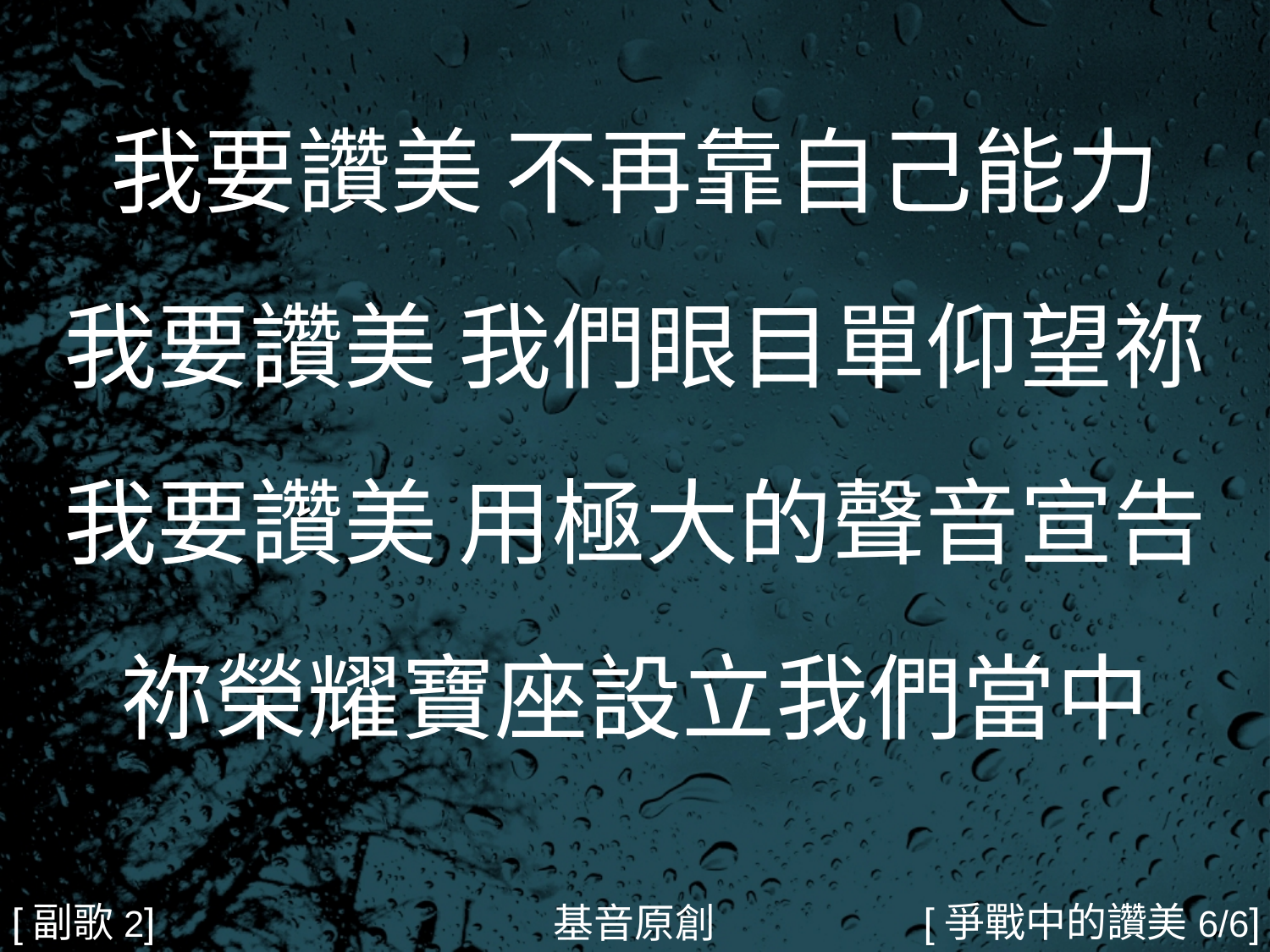

我要讚美 不再靠自己能力

我要讚美 我們眼目單仰望祢

我要讚美 用極大的聲音宣告

祢榮耀寶座設立我們當中
#

[副歌2]
[爭戰中的讚美6/6]
基音原創